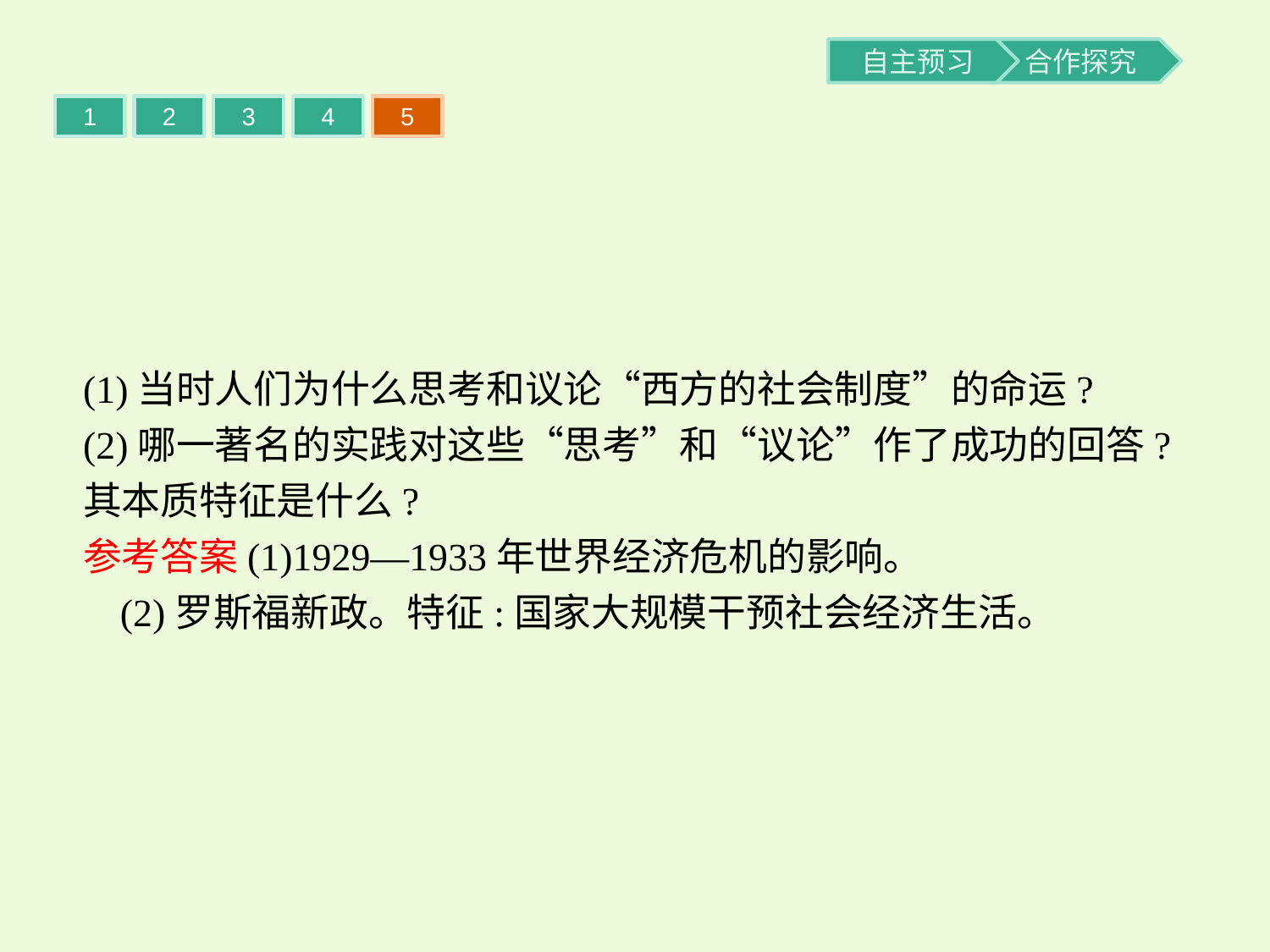

1
2
3
4
5
(1)当时人们为什么思考和议论“西方的社会制度”的命运?
(2)哪一著名的实践对这些“思考”和“议论”作了成功的回答?其本质特征是什么?
参考答案(1)1929—1933年世界经济危机的影响。
(2)罗斯福新政。特征:国家大规模干预社会经济生活。